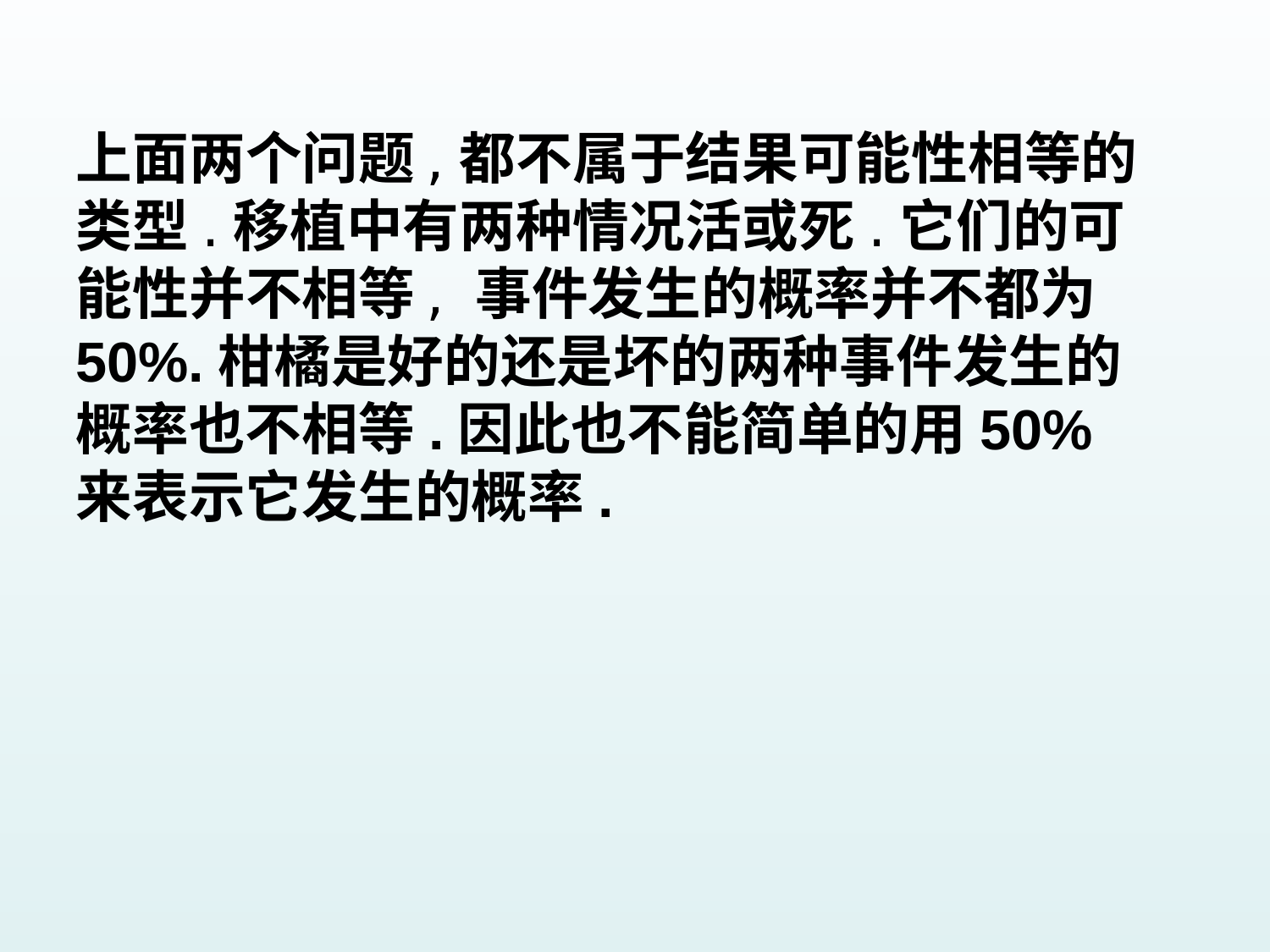

上面两个问题,都不属于结果可能性相等的类型.移植中有两种情况活或死.它们的可能性并不相等, 事件发生的概率并不都为50%.柑橘是好的还是坏的两种事件发生的概率也不相等.因此也不能简单的用50%来表示它发生的概率.